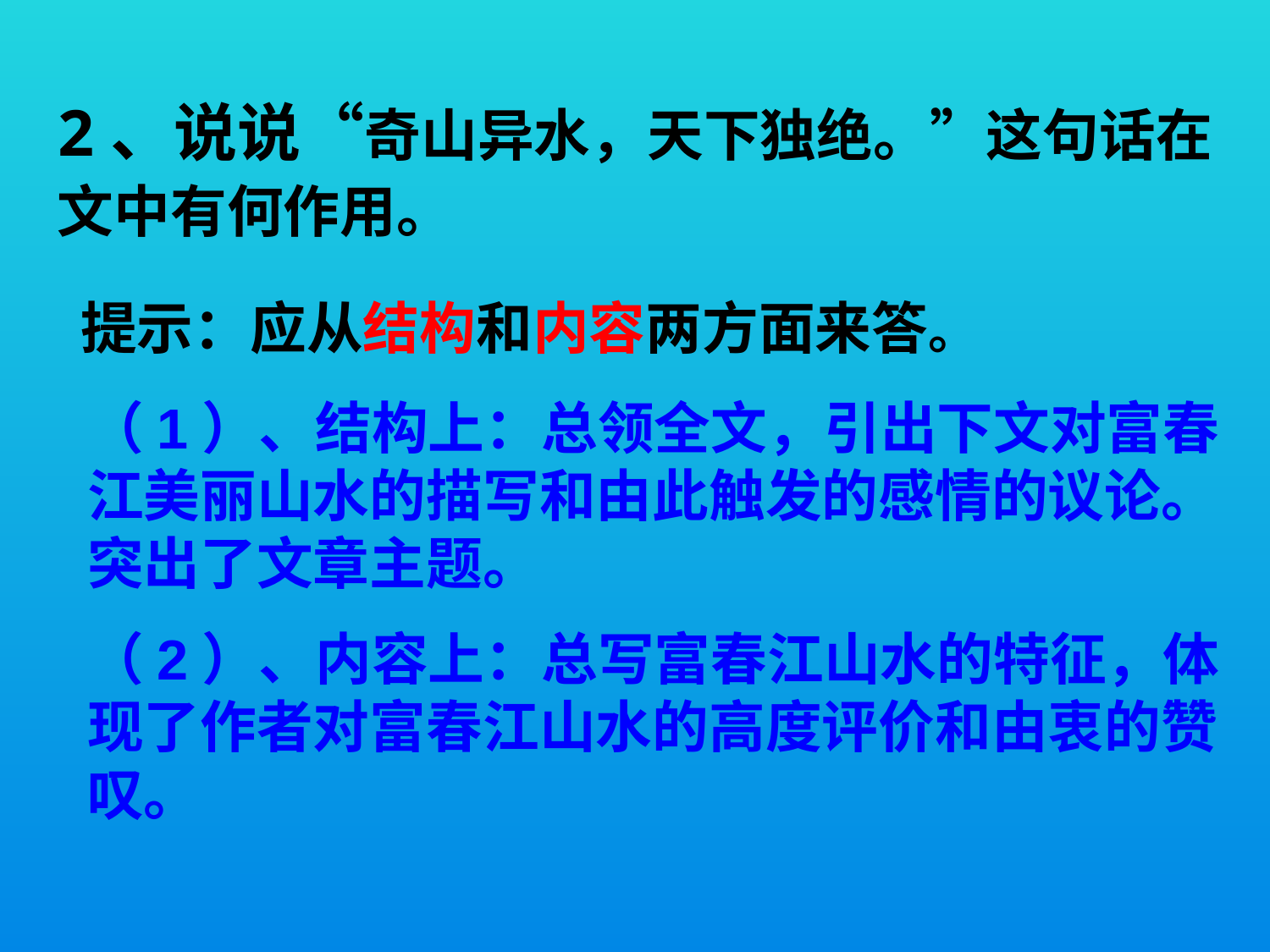

2、说说“奇山异水，天下独绝。”这句话在文中有何作用。
 提示：应从结构和内容两方面来答。
（1）、结构上：总领全文，引出下文对富春江美丽山水的描写和由此触发的感情的议论。突出了文章主题。
（2）、内容上：总写富春江山水的特征，体现了作者对富春江山水的高度评价和由衷的赞叹。